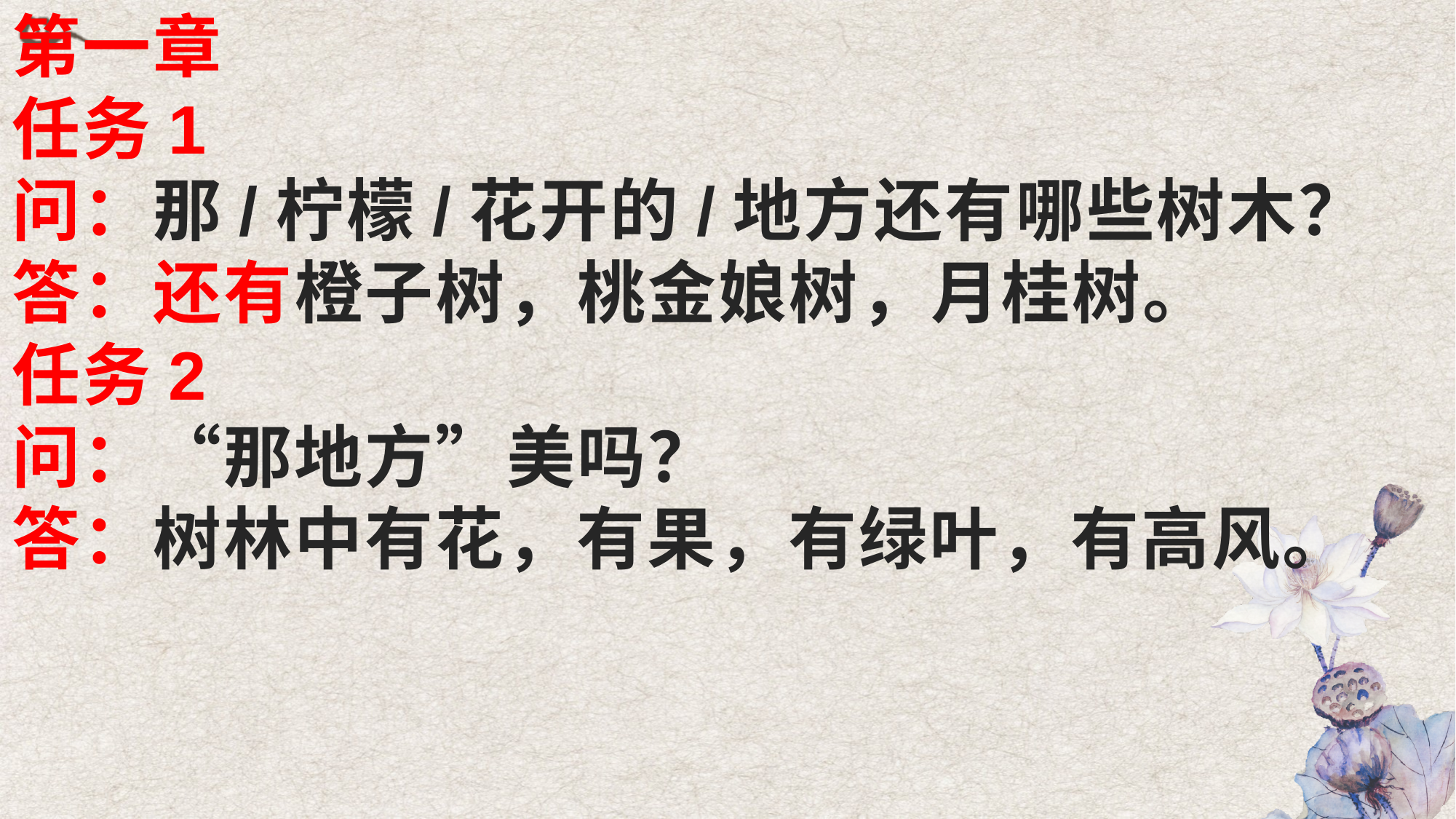

第一章
任务1
问：那/柠檬/花开的/地方还有哪些树木？
答：还有橙子树，桃金娘树，月桂树。
任务2
问：“那地方”美吗？
答：树林中有花，有果，有绿叶，有高风。

#